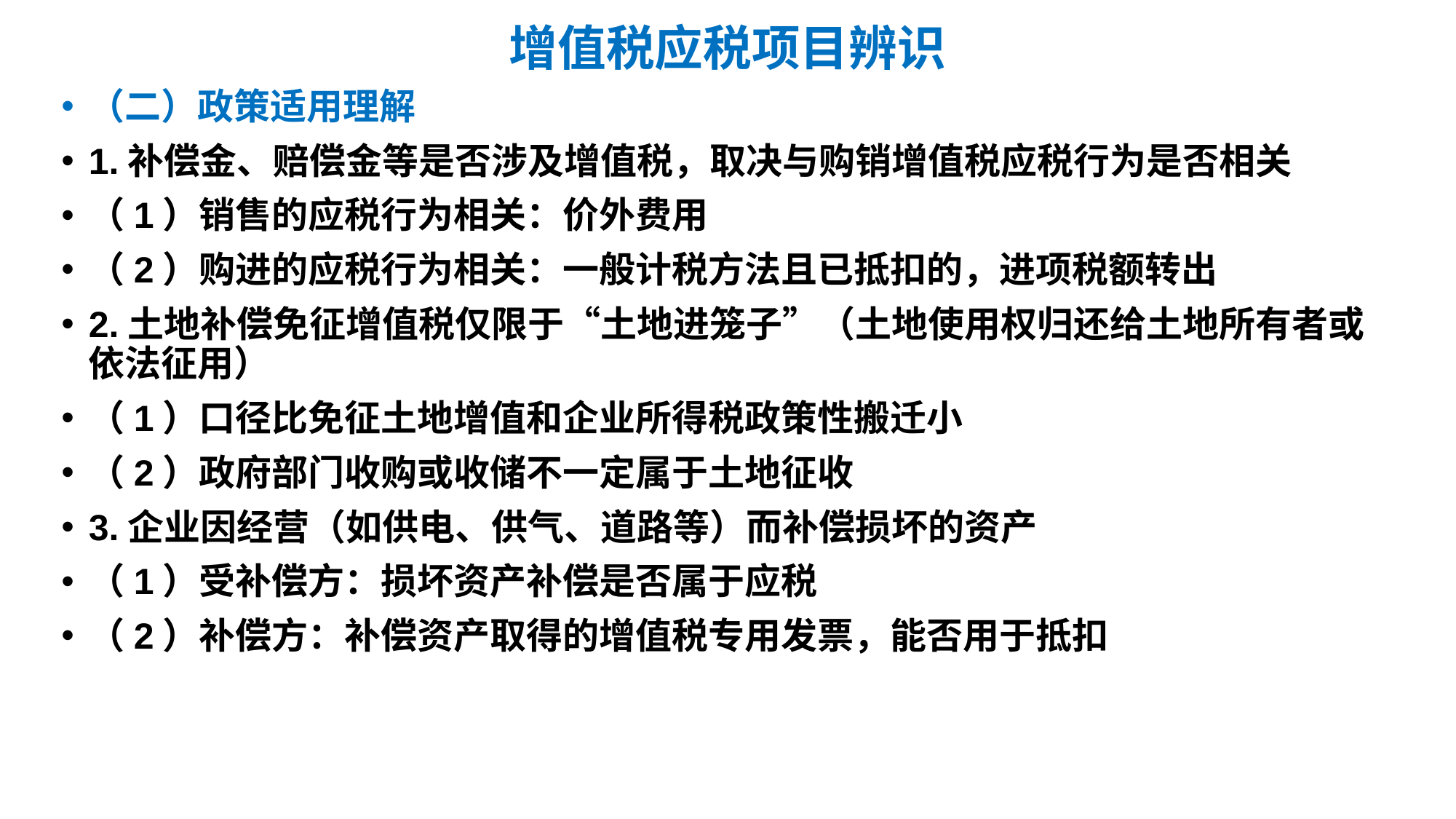

# 增值税应税项目辨识
（二）政策适用理解
1.补偿金、赔偿金等是否涉及增值税，取决与购销增值税应税行为是否相关
（1）销售的应税行为相关：价外费用
（2）购进的应税行为相关：一般计税方法且已抵扣的，进项税额转出
2.土地补偿免征增值税仅限于“土地进笼子”（土地使用权归还给土地所有者或依法征用）
（1）口径比免征土地增值和企业所得税政策性搬迁小
（2）政府部门收购或收储不一定属于土地征收
3.企业因经营（如供电、供气、道路等）而补偿损坏的资产
（1）受补偿方：损坏资产补偿是否属于应税
（2）补偿方：补偿资产取得的增值税专用发票，能否用于抵扣